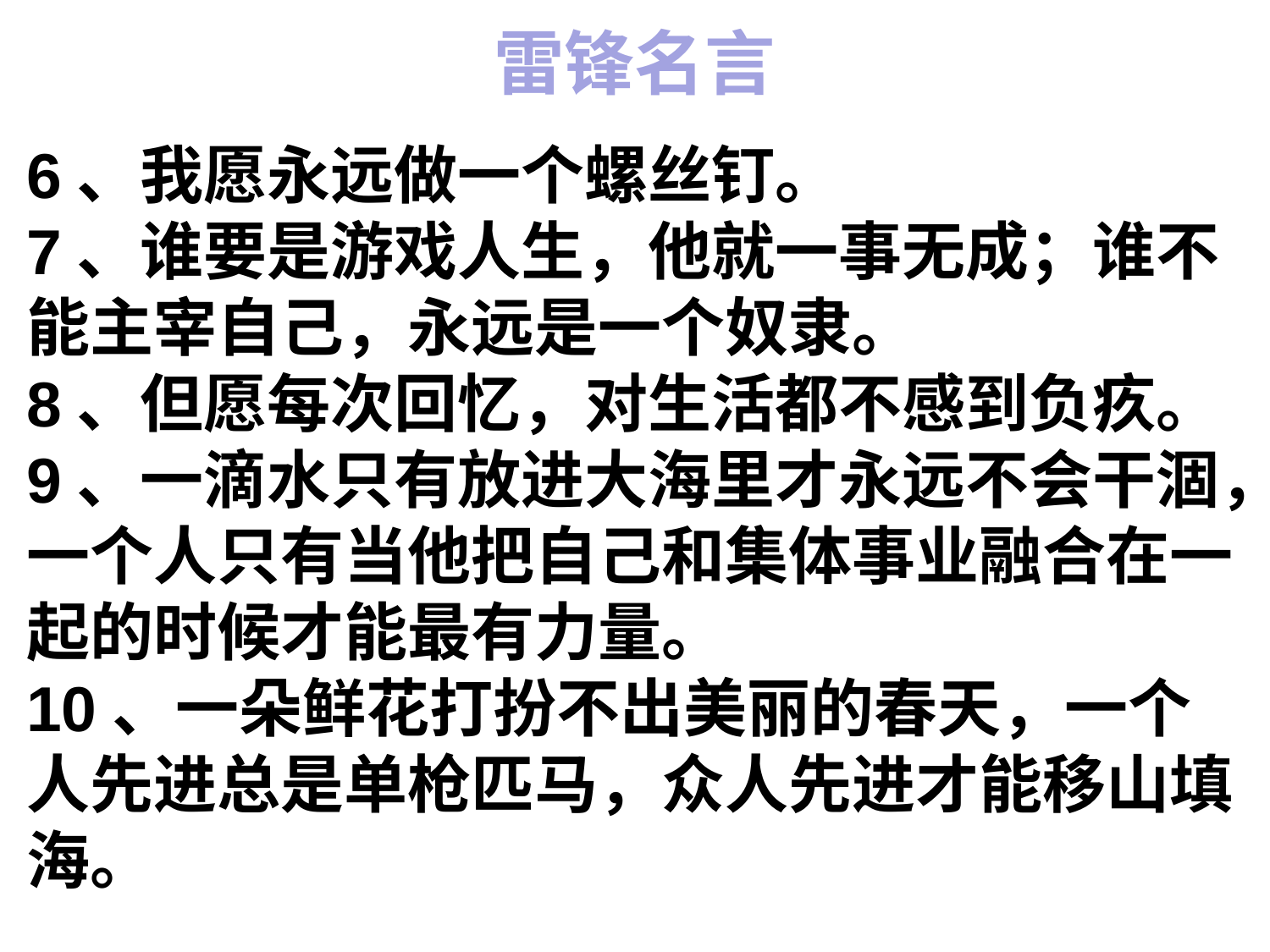

雷锋名言
6、我愿永远做一个螺丝钉。
7、谁要是游戏人生，他就一事无成；谁不能主宰自己，永远是一个奴隶。
8、但愿每次回忆，对生活都不感到负疚。
9、一滴水只有放进大海里才永远不会干涸，一个人只有当他把自己和集体事业融合在一起的时候才能最有力量。
10、一朵鲜花打扮不出美丽的春天，一个人先进总是单枪匹马，众人先进才能移山填海。